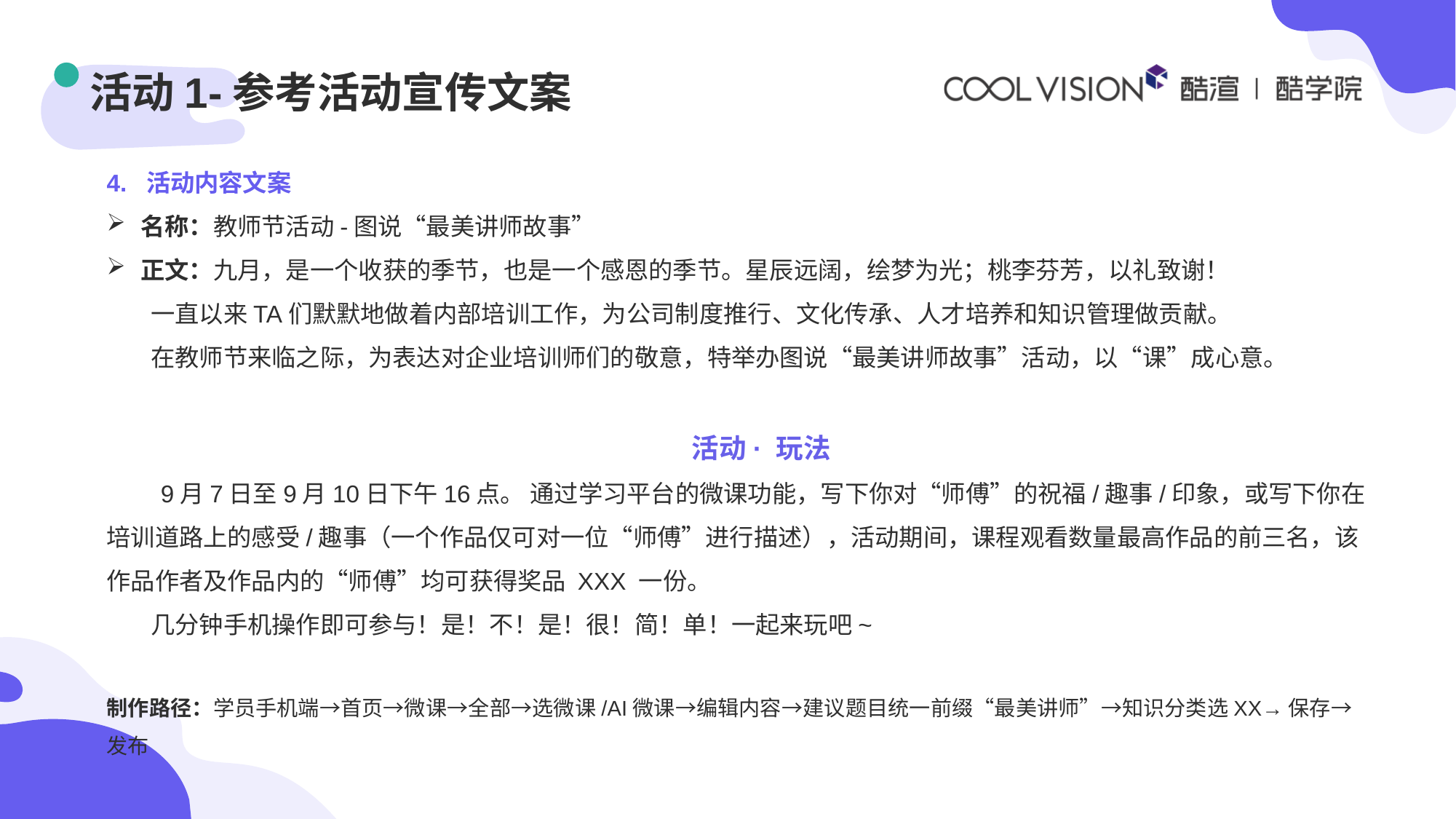

# 活动1-参考活动宣传文案
4.  活动内容文案
名称：教师节活动-图说“最美讲师故事”
正文：九月，是一个收获的季节，也是一个感恩的季节。星辰远阔，绘梦为光；桃李芬芳，以礼致谢！
       一直以来TA们默默地做着内部培训工作，为公司制度推行、文化传承、人才培养和知识管理做贡献。
       在教师节来临之际，为表达对企业培训师们的敬意，特举办图说“最美讲师故事”活动，以“课”成心意。

       活动· 玩法
        9月7日至9月10日下午16点。 通过学习平台的微课功能，写下你对“师傅”的祝福/趣事/印象，或写下你在培训道路上的感受/趣事（一个作品仅可对一位“师傅”进行描述），活动期间，课程观看数量最高作品的前三名，该作品作者及作品内的“师傅”均可获得奖品 XXX 一份。
       几分钟手机操作即可参与！是！不！是！很！简！单！一起来玩吧~

制作路径：学员手机端→首页→微课→全部→选微课/AI微课→编辑内容→建议题目统一前缀“最美讲师”→知识分类选XX→保存→发布
16